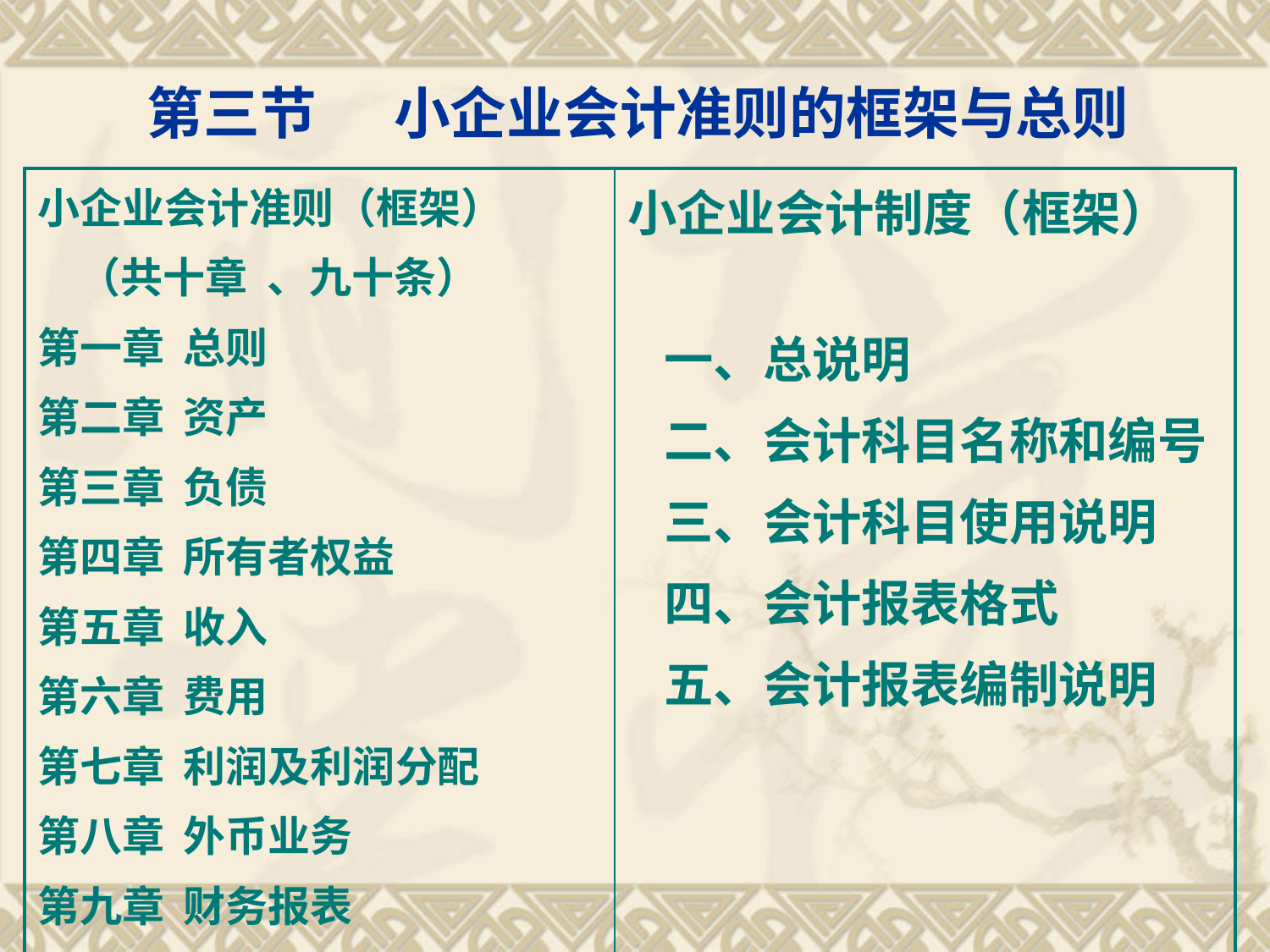

# 第三节      小企业会计准则的框架与总则
| 小企业会计准则（框架） （共十章 、九十条） 第一章 总则 第二章 资产 第三章 负债 第四章 所有者权益 第五章 收入 第六章 费用 第七章 利润及利润分配 第八章 外币业务 第九章 财务报表 第十章 附则 | 小企业会计制度（框架） 一、总说明 二、会计科目名称和编号 三、会计科目使用说明 四、会计报表格式 五、会计报表编制说明 |
| --- | --- |